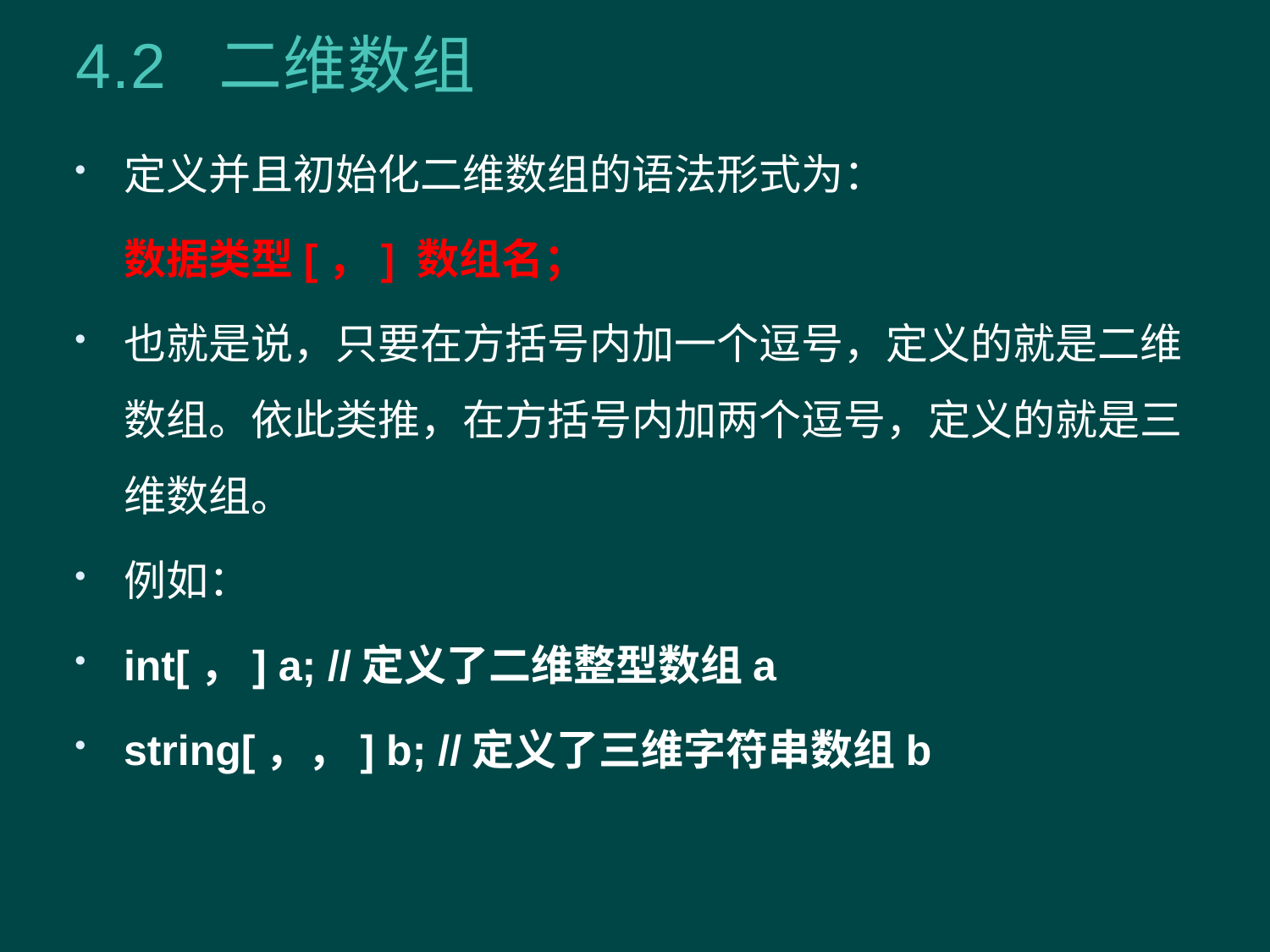

# 4.2  二维数组
定义并且初始化二维数组的语法形式为：
    数据类型[，] 数组名；
也就是说，只要在方括号内加一个逗号，定义的就是二维数组。依此类推，在方括号内加两个逗号，定义的就是三维数组。
例如：
int[，] a; //定义了二维整型数组a
string[，，] b; //定义了三维字符串数组b